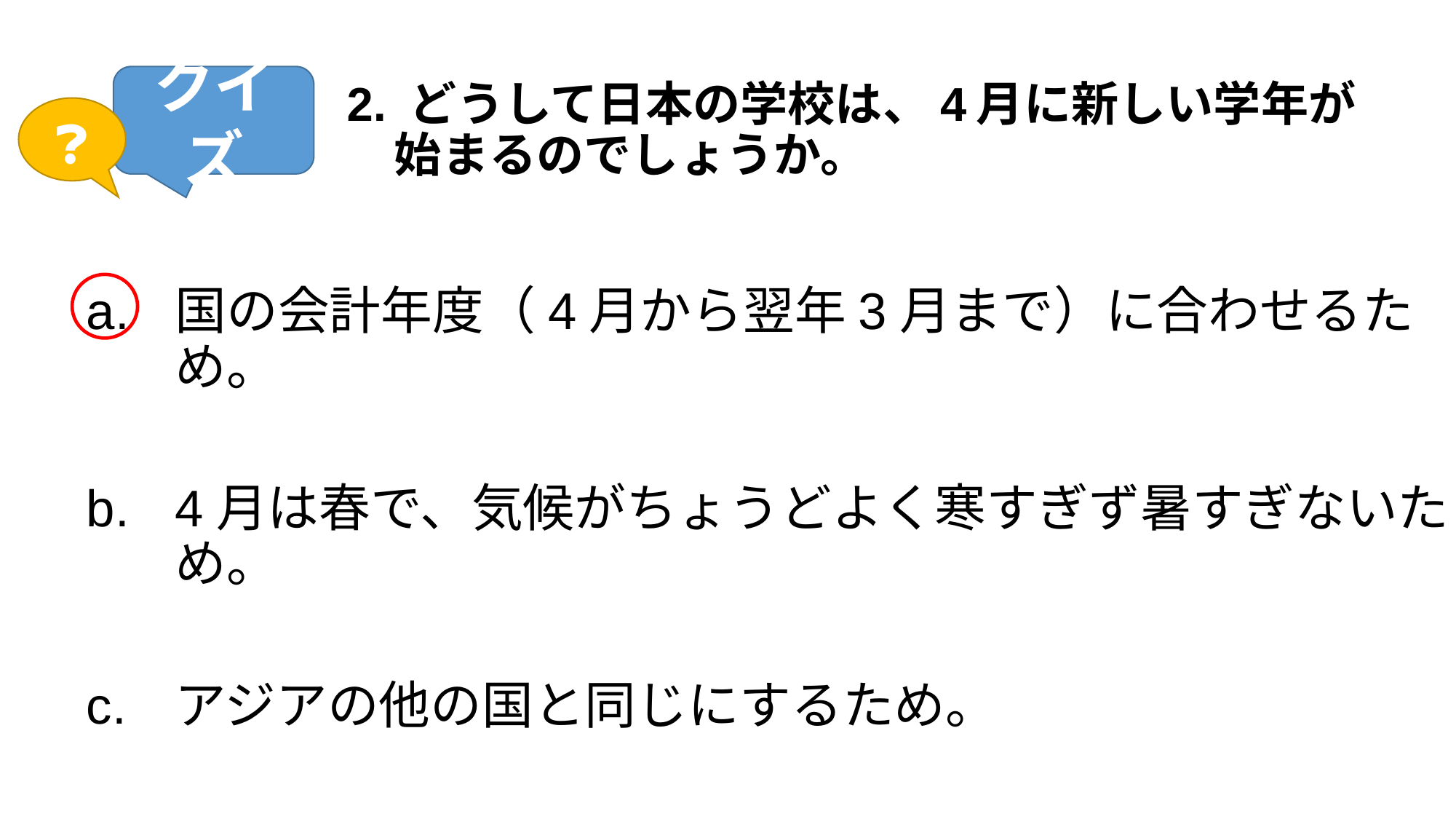

# 2. どうして日本の学校は、4月に新しい学年が 　始まるのでしょうか。
クイズ
❓

国の会計年度（4月から翌年3月まで）に合わせるため。

4月は春で、気候がちょうどよく寒すぎず暑すぎないため。

アジアの他の国と同じにするため。